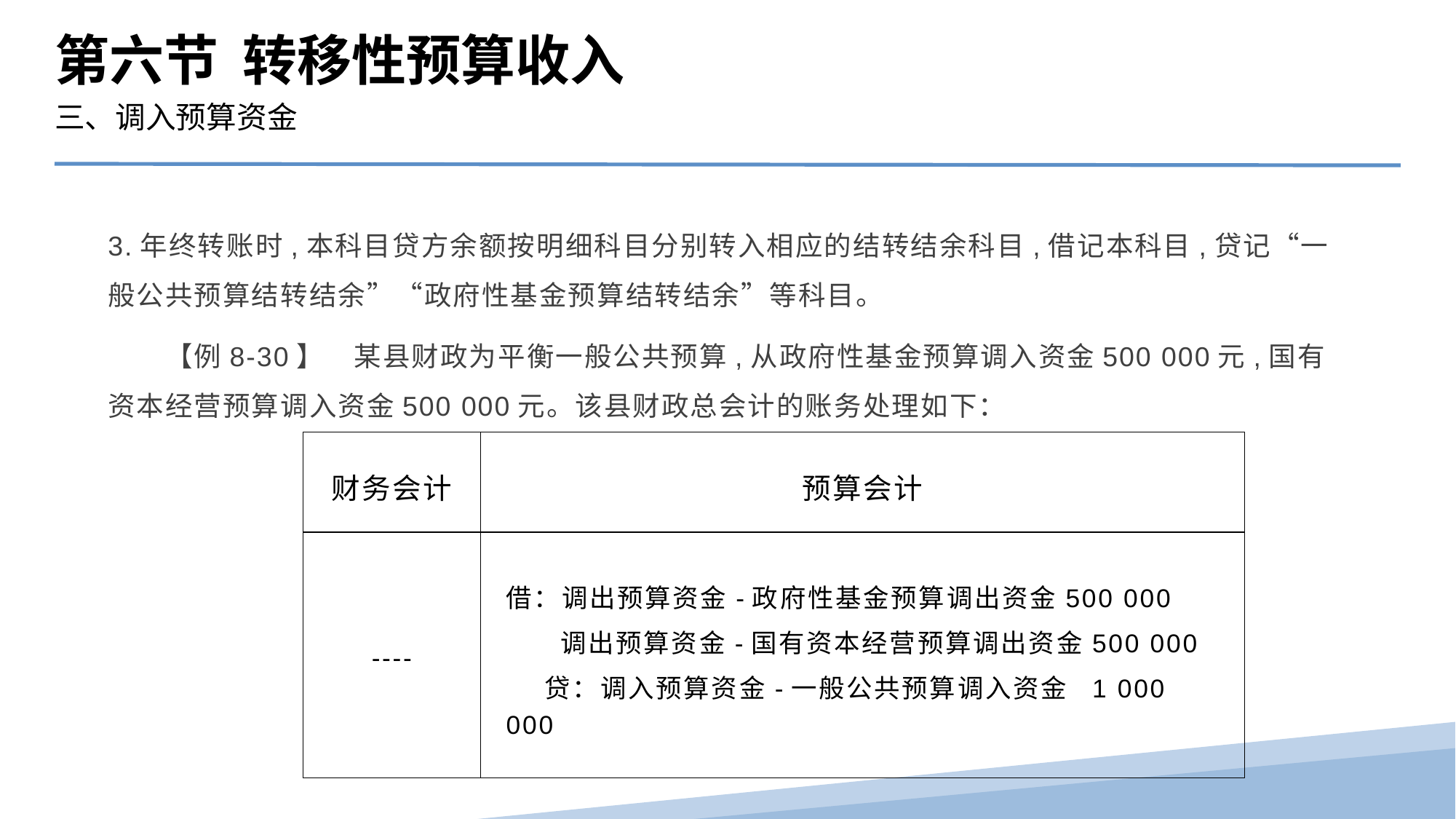

第六节  转移性预算收入
三、调入预算资金
3.年终转账时,本科目贷方余额按明细科目分别转入相应的结转结余科目,借记本科目,贷记“一般公共预算结转结余”“政府性基金预算结转结余”等科目。
　　【例8-30】　某县财政为平衡一般公共预算,从政府性基金预算调入资金500 000元,国有资本经营预算调入资金500 000元。该县财政总会计的账务处理如下：
| 财务会计 | 预算会计 |
| --- | --- |
| ---- | 借：调出预算资金-政府性基金预算调出资金500 000 调出预算资金-国有资本经营预算调出资金500 000 贷：调入预算资金-一般公共预算调入资金 1 000 000 |